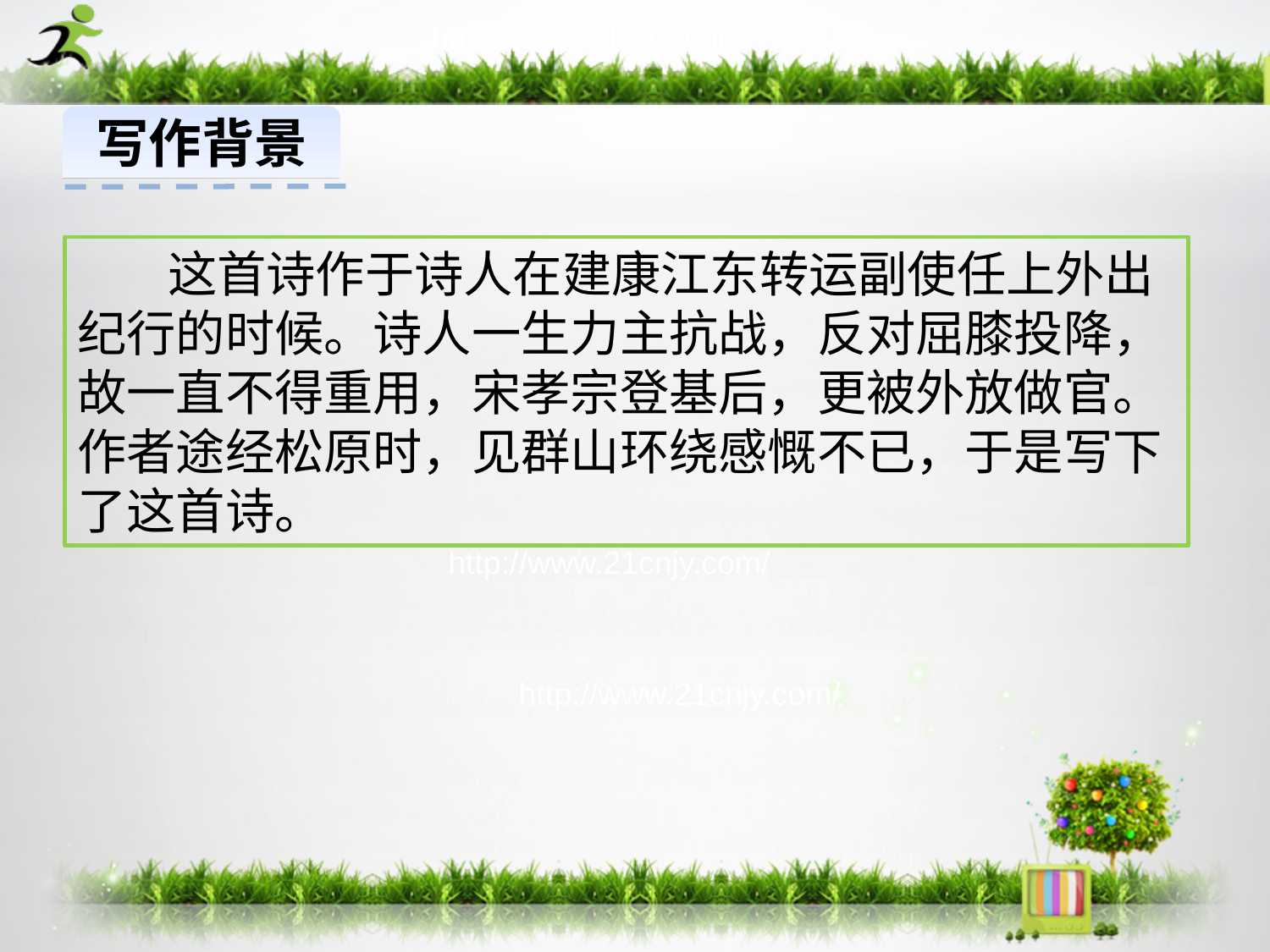

写作背景

       这首诗作于诗人在建康江东转运副使任上外出纪行的时候。诗人一生力主抗战，反对屈膝投降，故一直不得重用，宋孝宗登基后，更被外放做官。作者途经松原时，见群山环绕感慨不已，于是写下了这首诗。